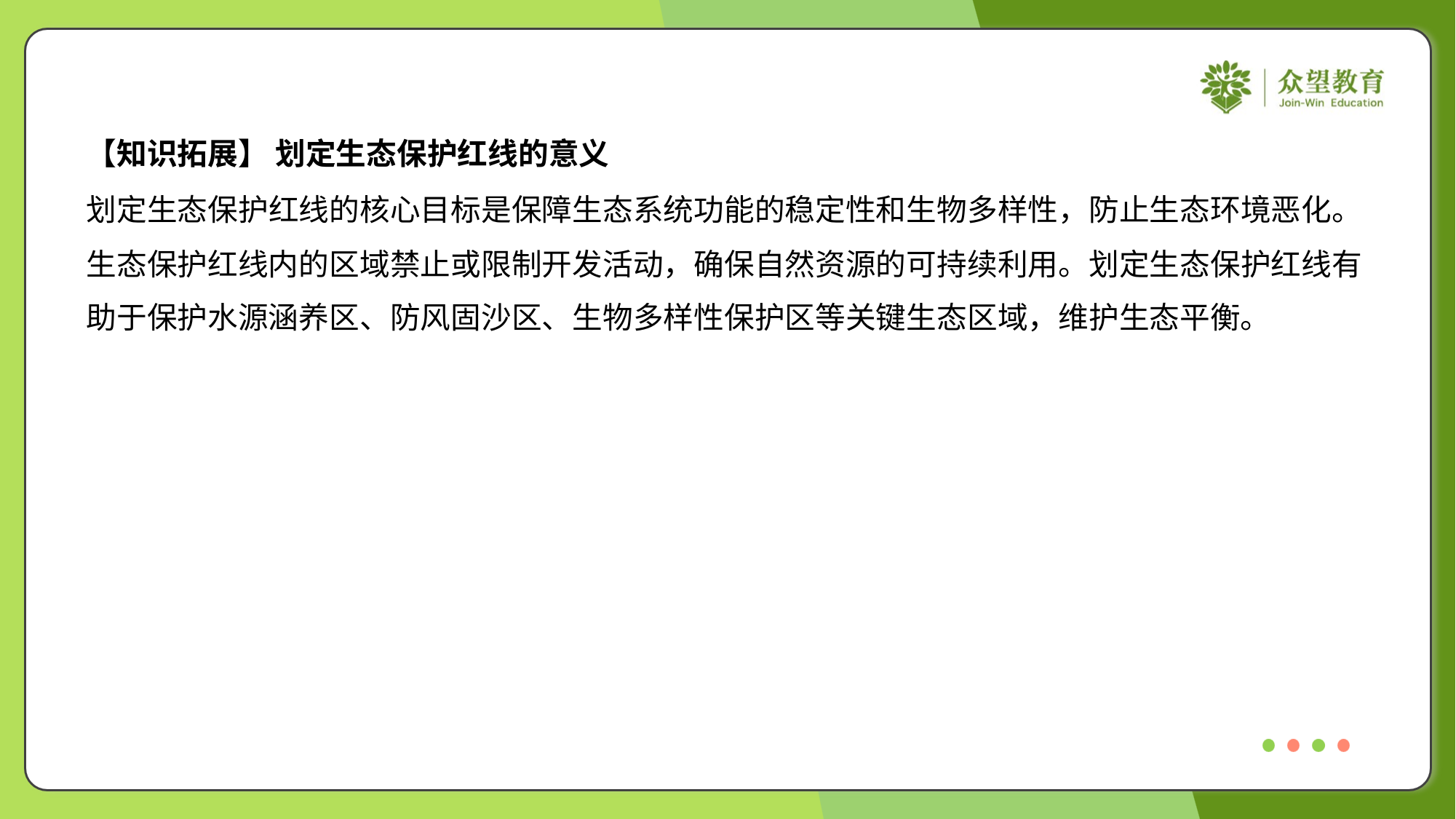

【知识拓展】 划定生态保护红线的意义
划定生态保护红线的核心目标是保障生态系统功能的稳定性和生物多样性，防止生态环境恶化。
生态保护红线内的区域禁止或限制开发活动，确保自然资源的可持续利用。划定生态保护红线有
助于保护水源涵养区、防风固沙区、生物多样性保护区等关键生态区域，维护生态平衡。